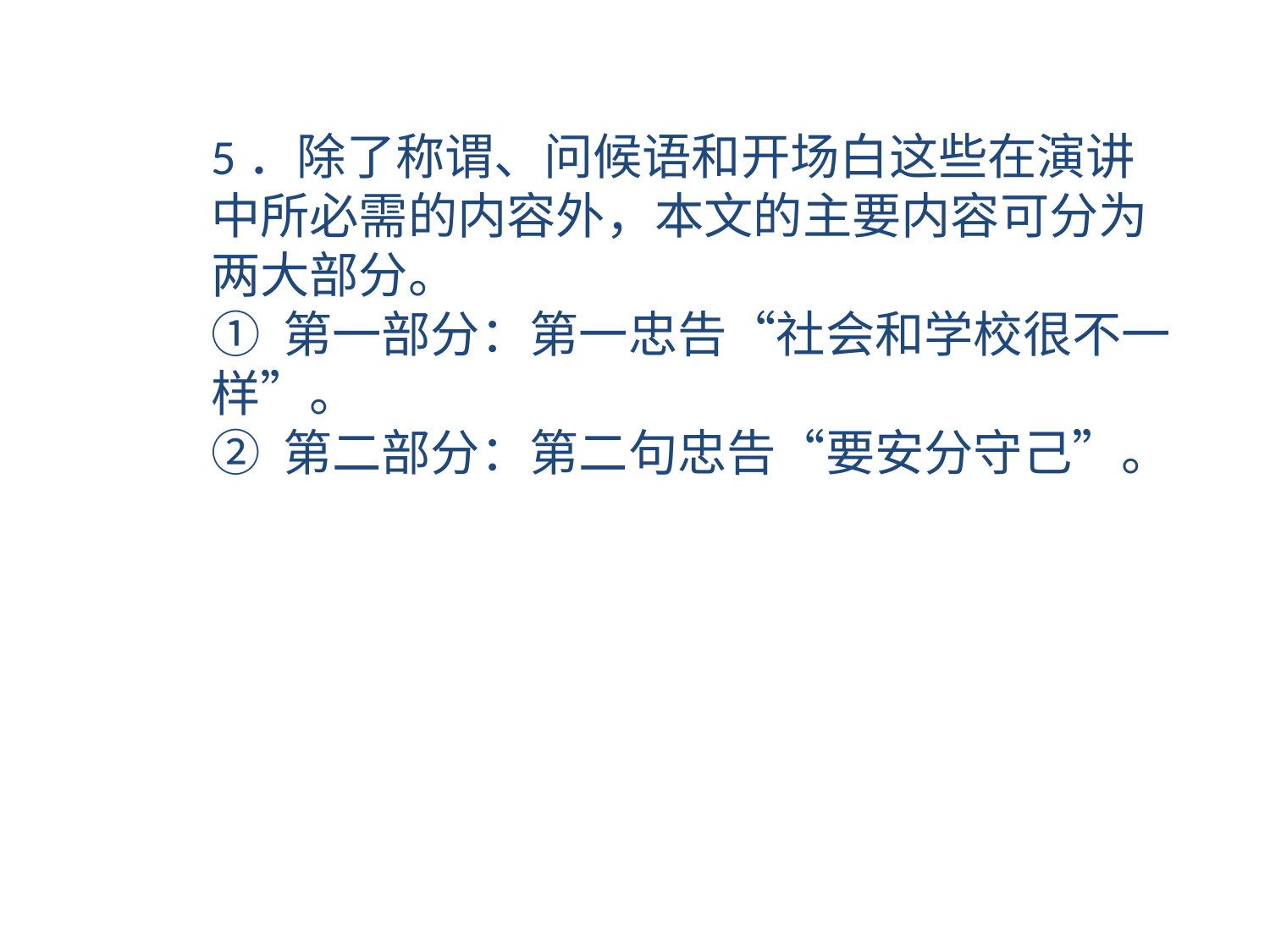

5．除了称谓、问候语和开场白这些在演讲中所必需的内容外，本文的主要内容可分为两大部分。
① 第一部分：第一忠告“社会和学校很不一样”。
② 第二部分：第二句忠告“要安分守己”。